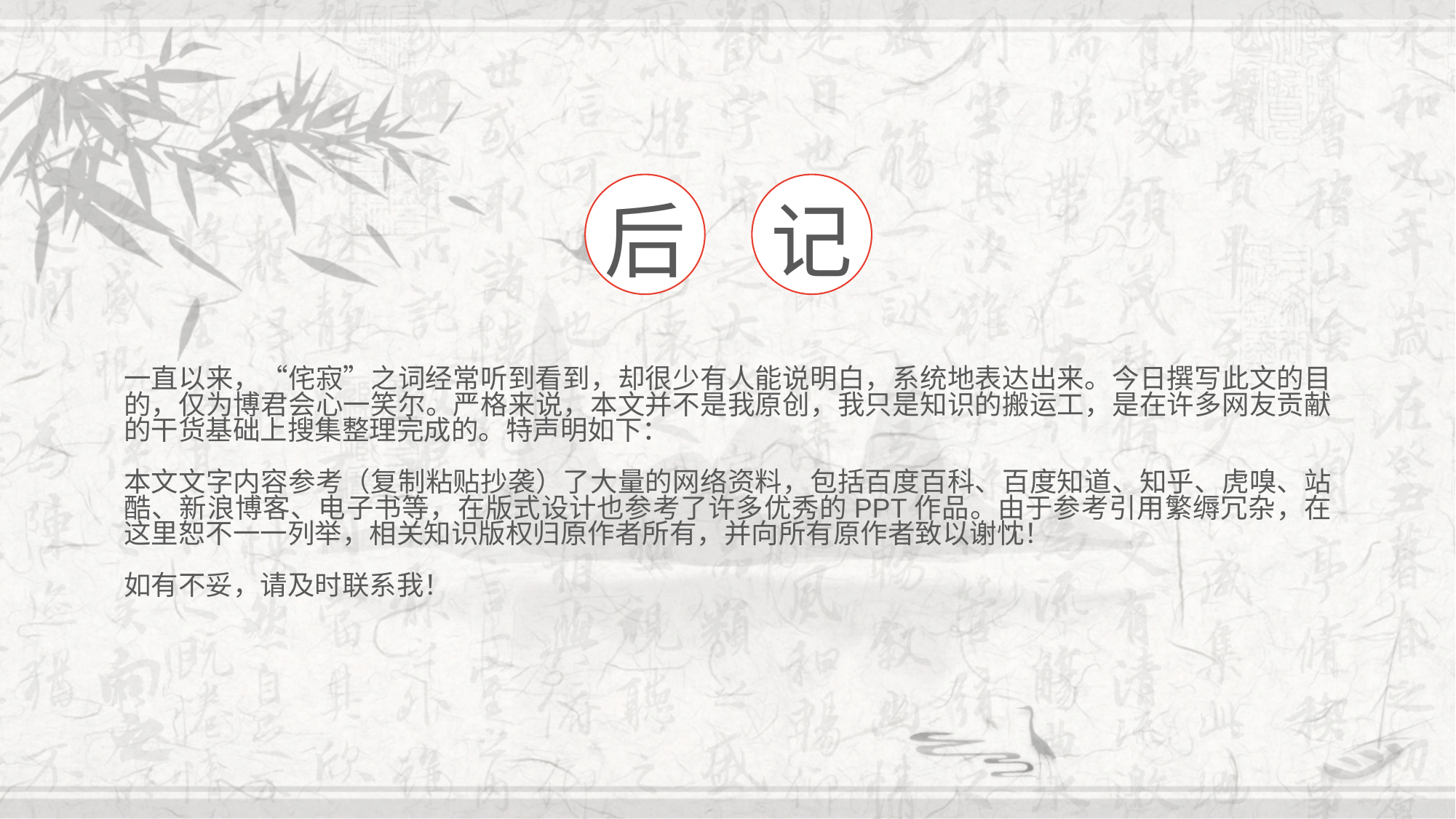

后
记
一直以来，“侘寂”之词经常听到看到，却很少有人能说明白，系统地表达出来。今日撰写此文的目的，仅为博君会心一笑尔。严格来说，本文并不是我原创，我只是知识的搬运工，是在许多网友贡献的干货基础上搜集整理完成的。特声明如下：

本文文字内容参考（复制粘贴抄袭）了大量的网络资料，包括百度百科、百度知道、知乎、虎嗅、站酷、新浪博客、电子书等，在版式设计也参考了许多优秀的PPT作品。由于参考引用繁缛冗杂，在这里恕不一一列举，相关知识版权归原作者所有，并向所有原作者致以谢忱！

如有不妥，请及时联系我！